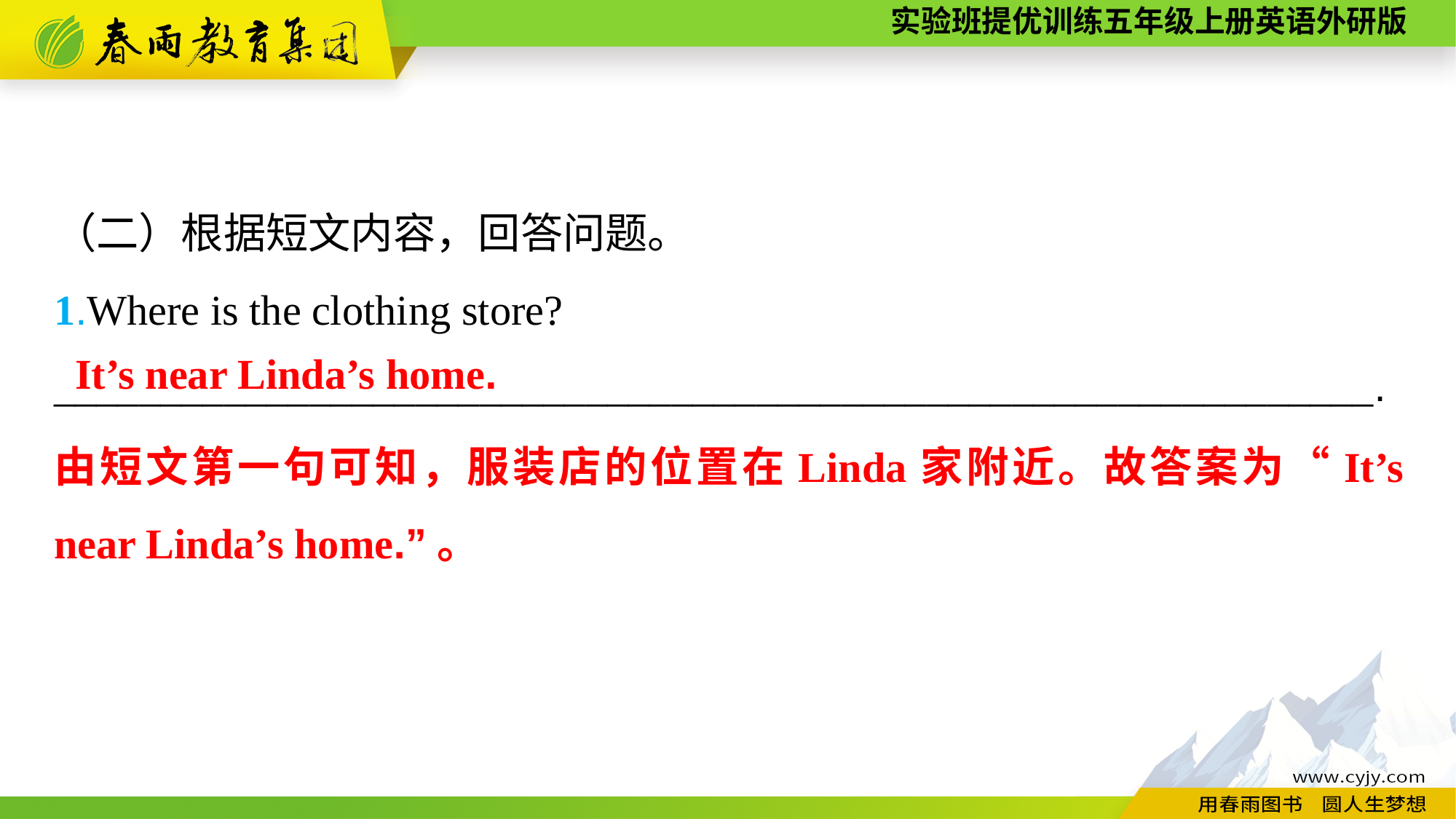

（二）根据短文内容，回答问题。
1.Where is the clothing store?
______________________________________________________________.
It’s near Linda’s home.
由短文第一句可知，服装店的位置在Linda家附近。故答案为“It’s near Linda’s home.”。